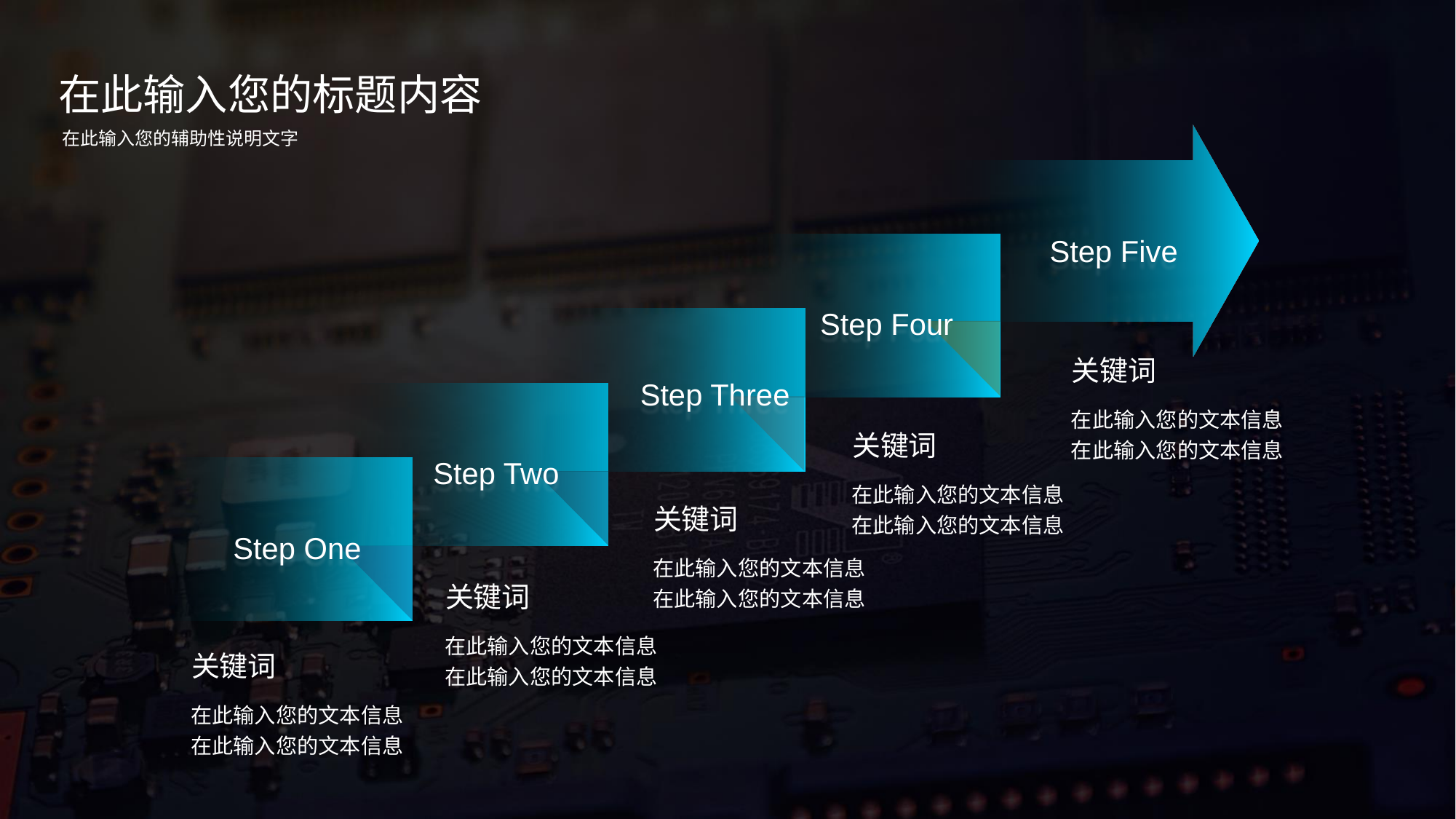

在此输入您的标题内容
在此输入您的辅助性说明文字

Step Five

Step Four

关键词
在此输入您的文本信息
在此输入您的文本信息
Step Three

关键词
在此输入您的文本信息
在此输入您的文本信息
Step Two

关键词
在此输入您的文本信息
在此输入您的文本信息
Step One

关键词
在此输入您的文本信息
在此输入您的文本信息
关键词
在此输入您的文本信息
在此输入您的文本信息